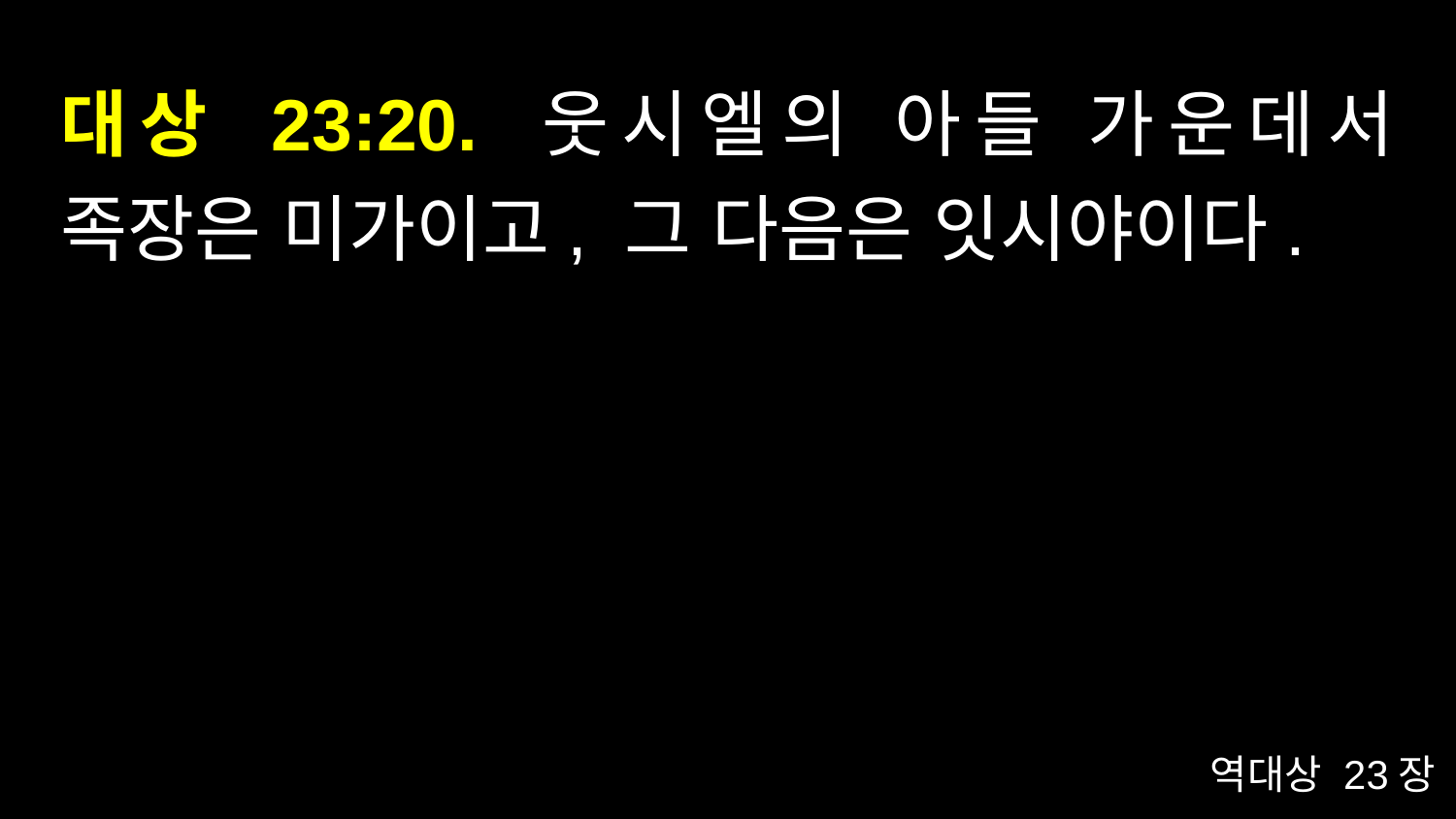

# 대상 23:20. 웃시엘의 아들 가운데서 족장은 미가이고, 그 다음은 잇시야이다.
역대상 23장